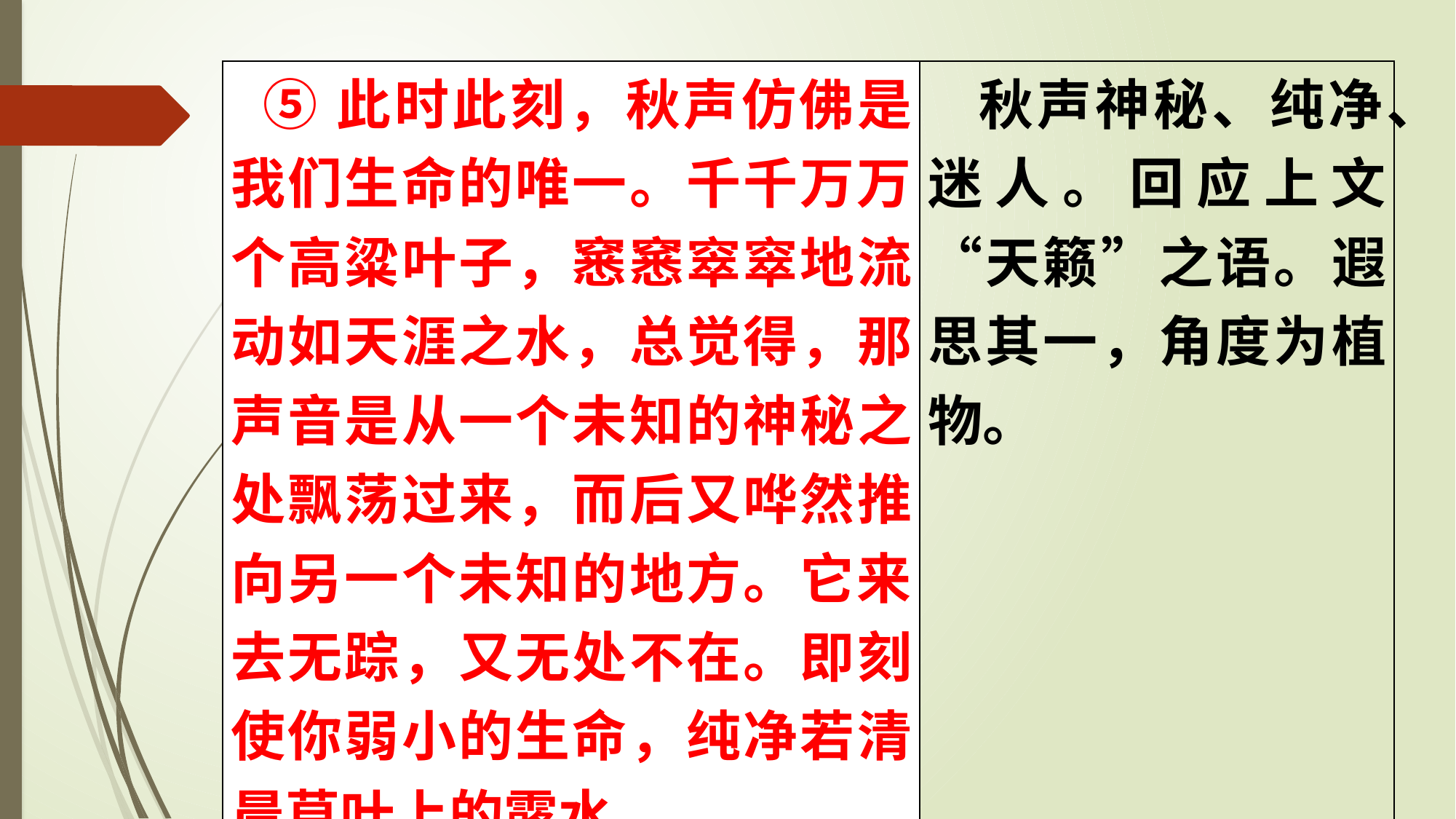

| ⑤此时此刻，秋声仿佛是我们生命的唯一。千千万万个高粱叶子，窸窸窣窣地流动如天涯之水，总觉得，那声音是从一个未知的神秘之处飘荡过来，而后又哗然推向另一个未知的地方。它来去无踪，又无处不在。即刻使你弱小的生命，纯净若清晨草叶上的露水。 | 秋声神秘、纯净、迷人。回应上文“天籁”之语。遐思其一，角度为植物。 |
| --- | --- |